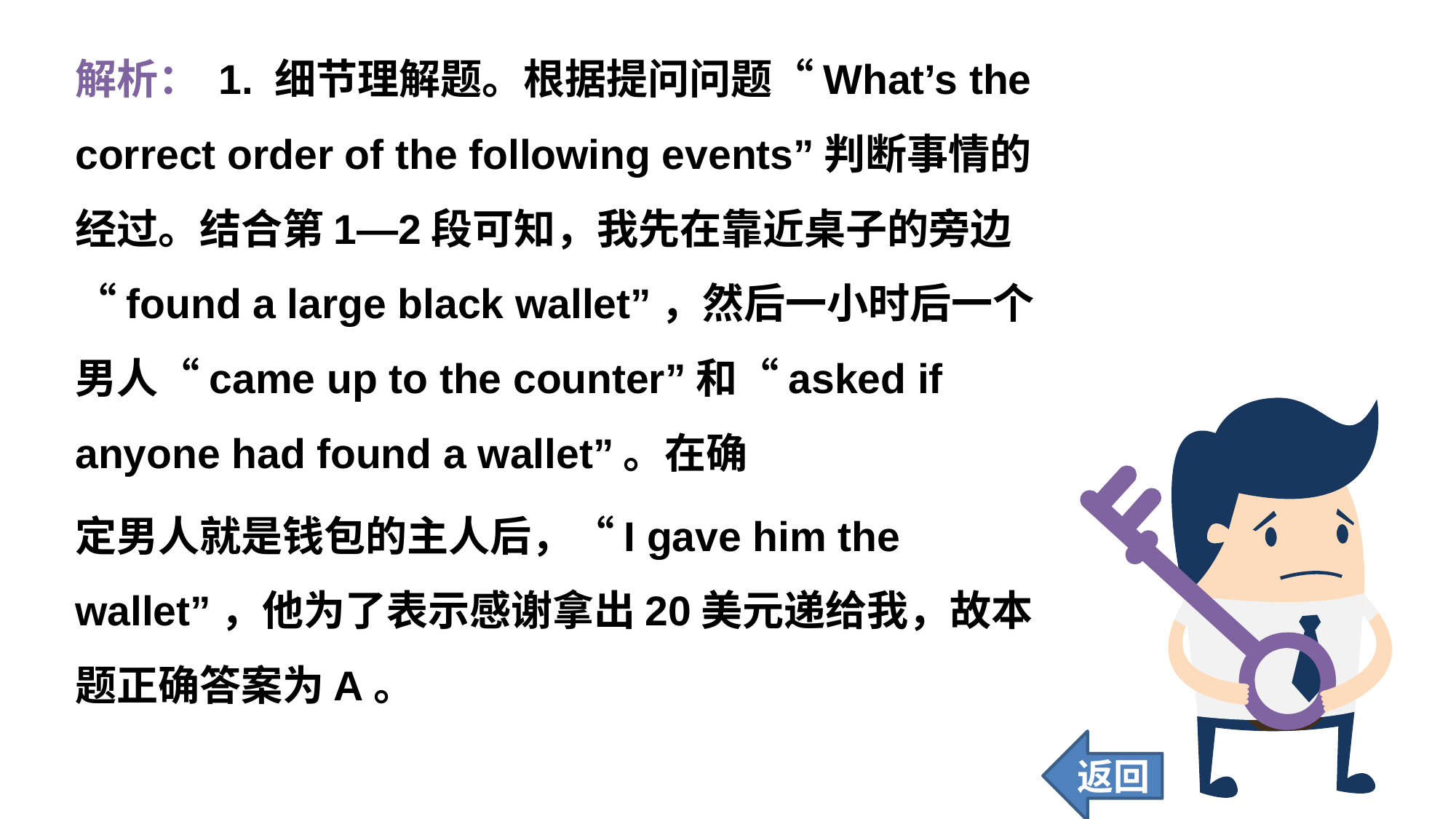

解析： 1. 细节理解题。根据提问问题“What’s the correct order of the following events”判断事情的经过。结合第1—2段可知，我先在靠近桌子的旁边“found a large black wallet”，然后一小时后一个男人“came up to the counter”和“asked if anyone had found a wallet”。在确
定男人就是钱包的主人后，“I gave him the wallet”，他为了表示感谢拿出20美元递给我，故本题正确答案为A。

返回
116